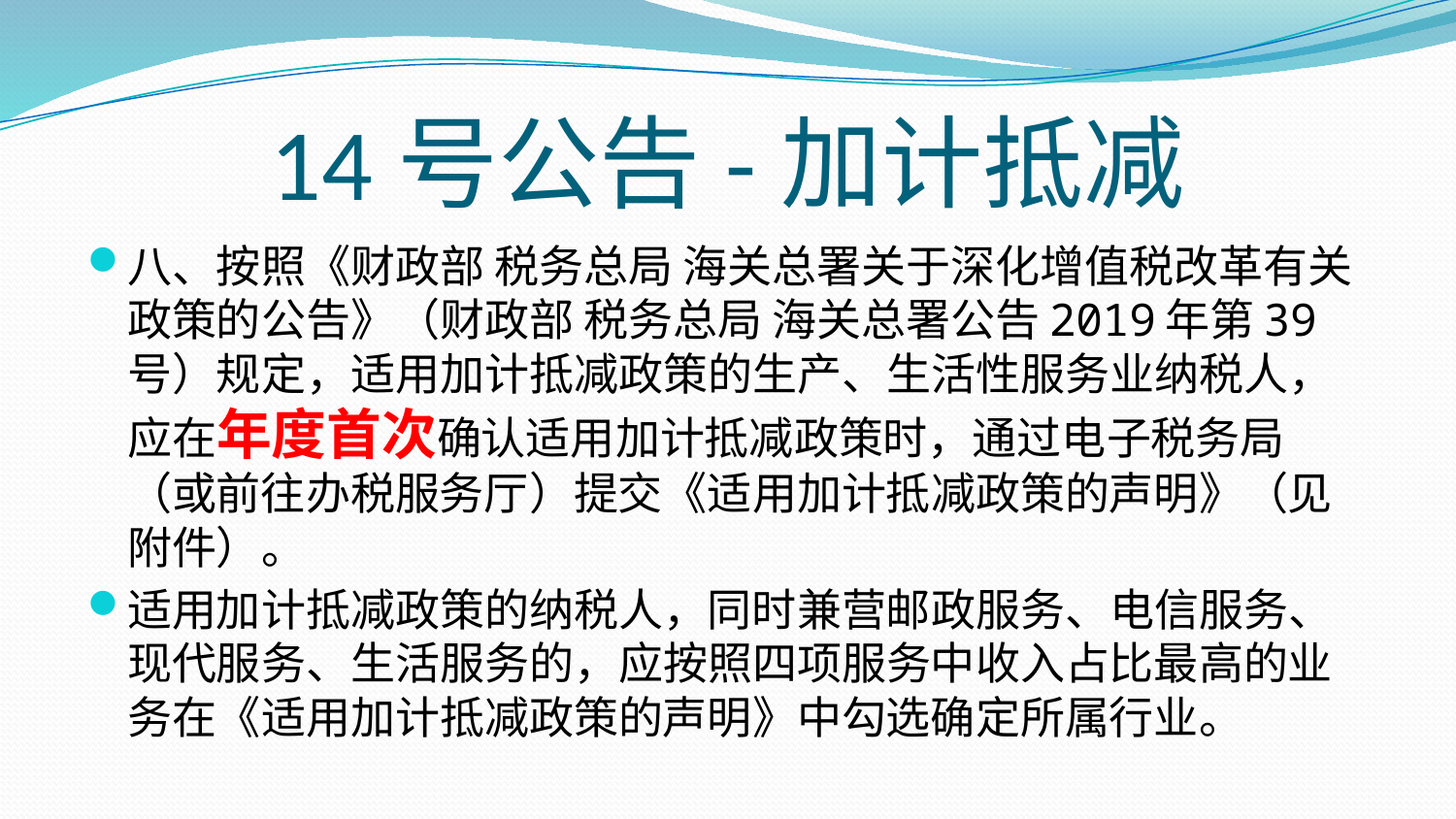

# 14号公告-加计抵减
八、按照《财政部 税务总局 海关总署关于深化增值税改革有关政策的公告》（财政部 税务总局 海关总署公告2019年第39号）规定，适用加计抵减政策的生产、生活性服务业纳税人，应在年度首次确认适用加计抵减政策时，通过电子税务局（或前往办税服务厅）提交《适用加计抵减政策的声明》（见附件）。
适用加计抵减政策的纳税人，同时兼营邮政服务、电信服务、现代服务、生活服务的，应按照四项服务中收入占比最高的业务在《适用加计抵减政策的声明》中勾选确定所属行业。